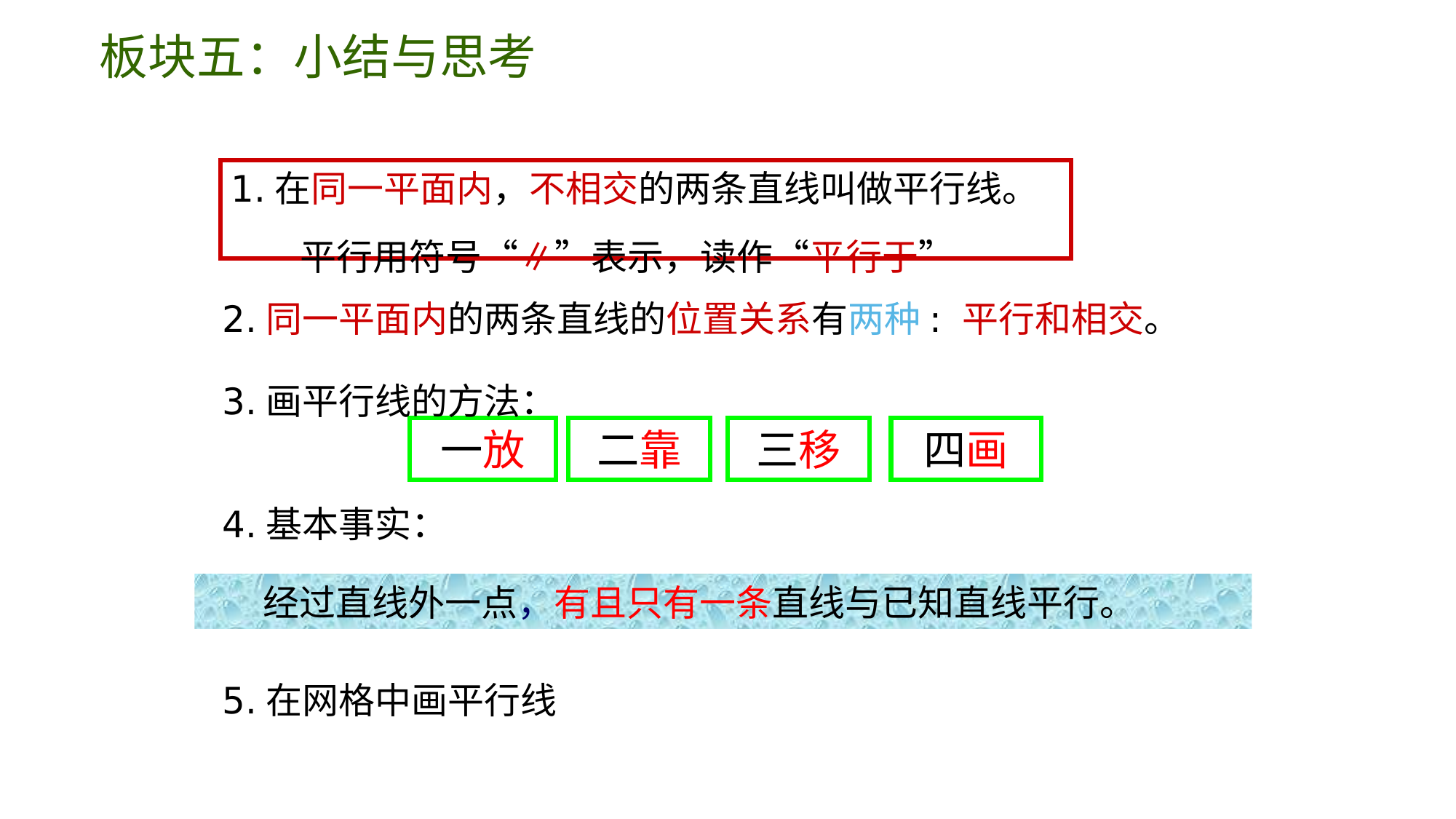

板块五：小结与思考
1.在同一平面内，不相交的两条直线叫做平行线。
平行用符号“∥”表示，读作“平行于”
2.同一平面内的两条直线的位置关系有两种: 平行和相交。
3.画平行线的方法：
一放
二靠
三移
四画
4.基本事实：
      经过直线外一点，有且只有一条直线与已知直线平行。
5.在网格中画平行线